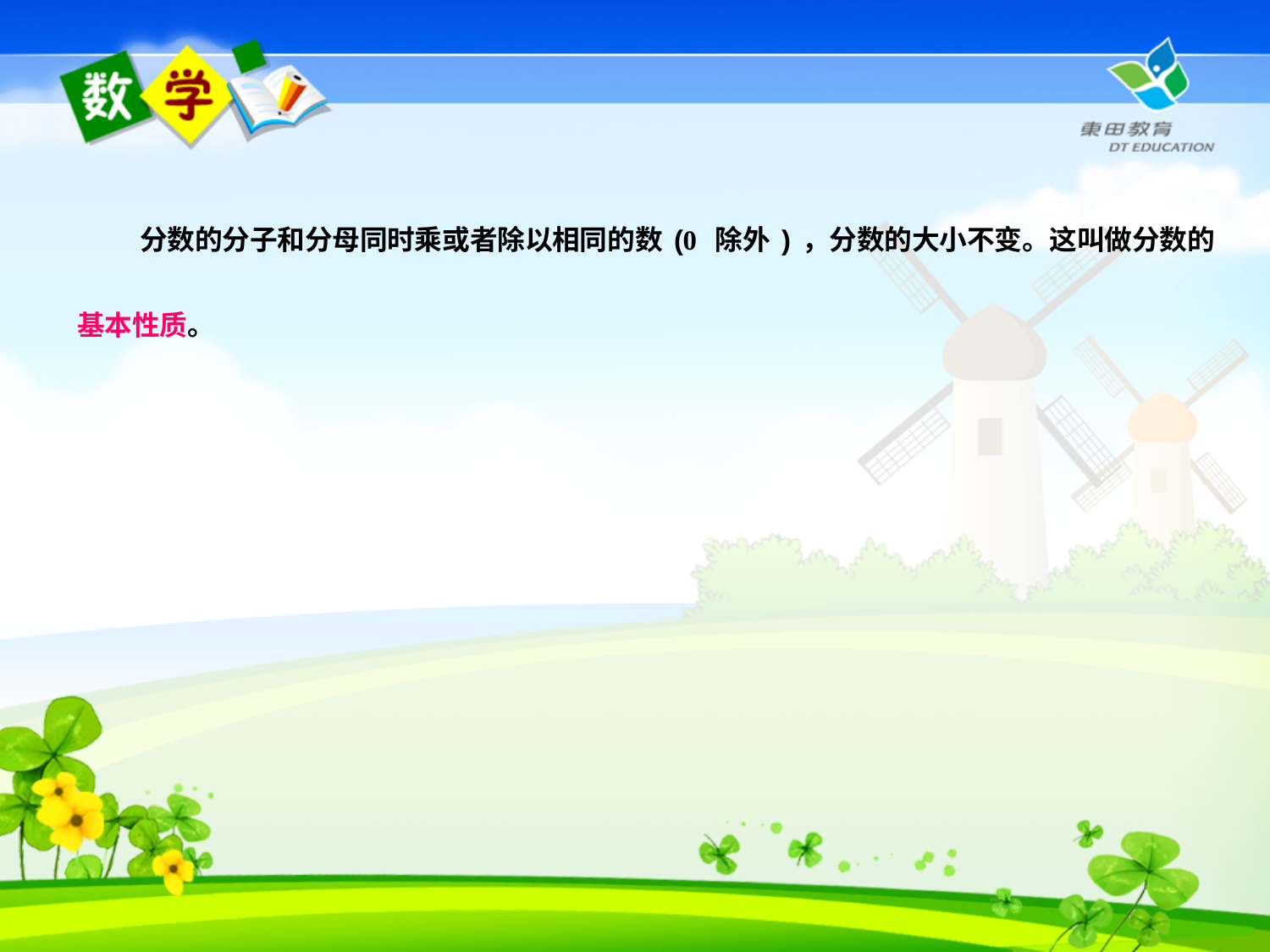

分数的分子和分母同时乘或者除以相同的数(0 除外)，分数的大小不变。这叫做分数的基本性质。